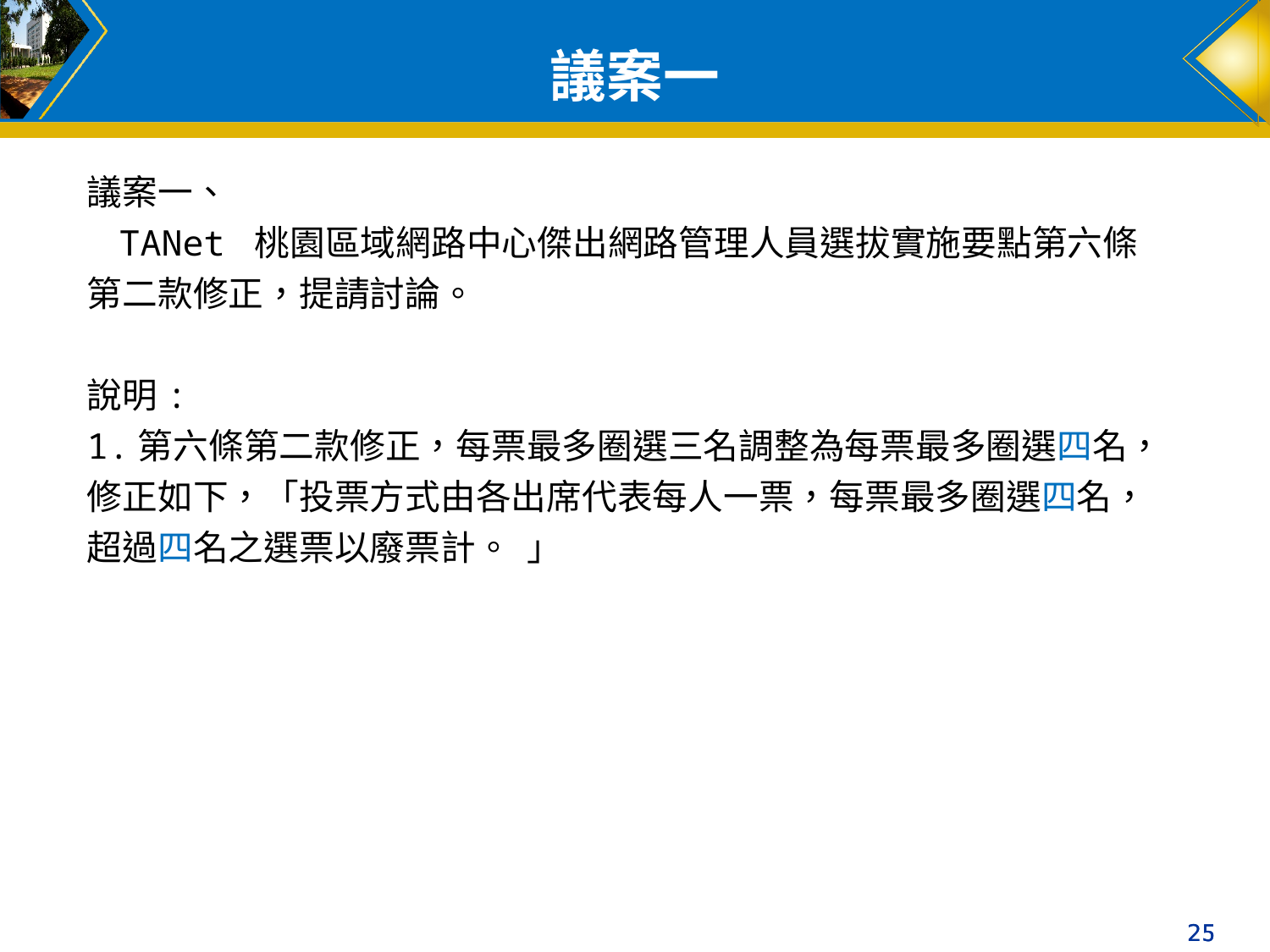

# 議案一
議案一、
   TANet 桃園區域網路中心傑出網路管理人員選拔實施要點第六條第二款修正，提請討論。

說明:
1.第六條第二款修正，每票最多圈選三名調整為每票最多圈選四名，修正如下，「投票方式由各出席代表每人一票，每票最多圈選四名，超過四名之選票以廢票計。  」
25
25